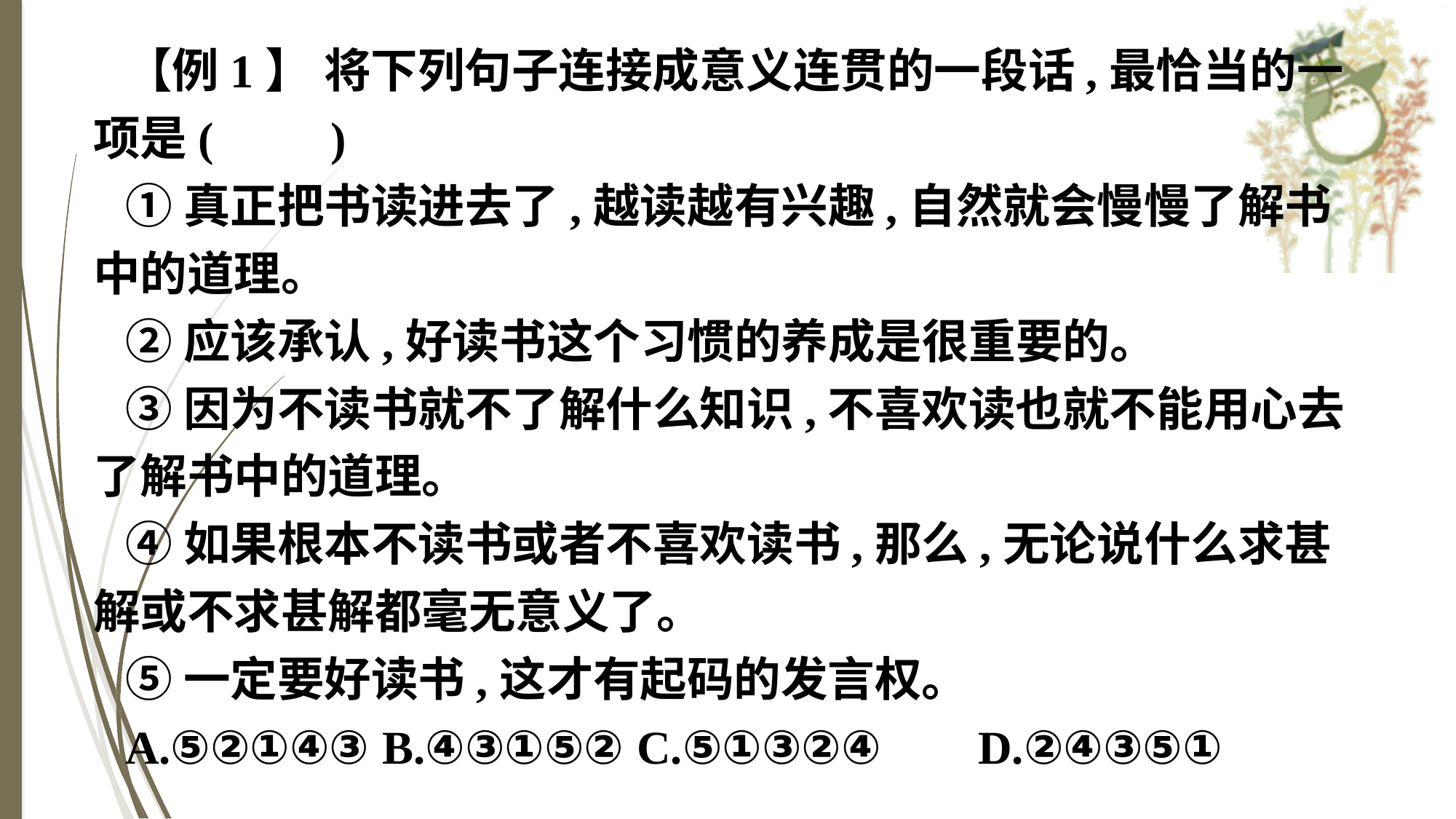

【例1】 将下列句子连接成意义连贯的一段话,最恰当的一项是(　　)
①真正把书读进去了,越读越有兴趣,自然就会慢慢了解书中的道理。
②应该承认,好读书这个习惯的养成是很重要的。
③因为不读书就不了解什么知识,不喜欢读也就不能用心去了解书中的道理。
④如果根本不读书或者不喜欢读书,那么,无论说什么求甚解或不求甚解都毫无意义了。
⑤一定要好读书,这才有起码的发言权。
A.⑤②①④③ B.④③①⑤② C.⑤①③②④	 D.②④③⑤①